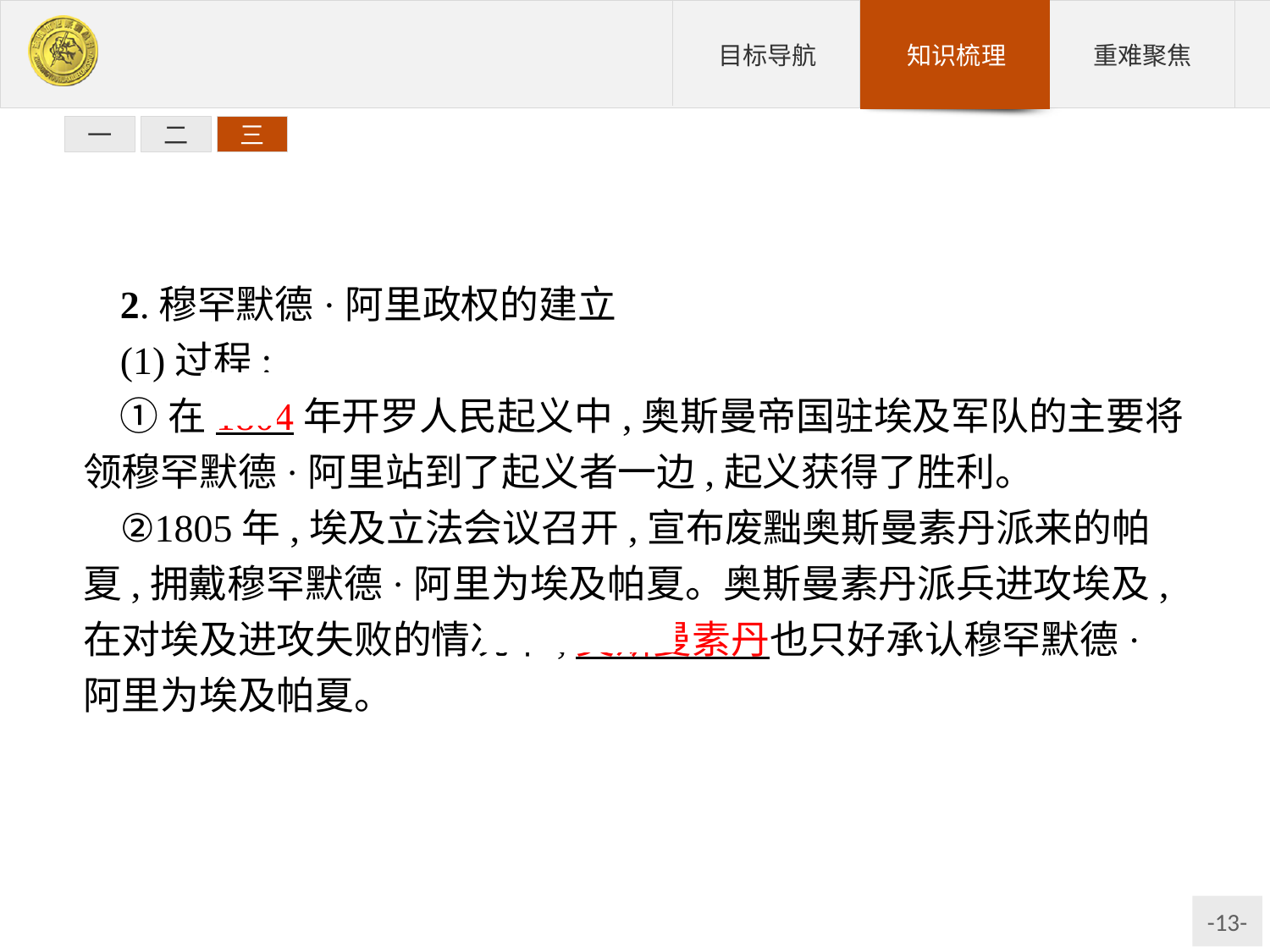

一
二
三
2.穆罕默德·阿里政权的建立
(1)过程:
①在1804年开罗人民起义中,奥斯曼帝国驻埃及军队的主要将领穆罕默德·阿里站到了起义者一边,起义获得了胜利。
②1805年,埃及立法会议召开,宣布废黜奥斯曼素丹派来的帕夏,拥戴穆罕默德·阿里为埃及帕夏。奥斯曼素丹派兵进攻埃及,在对埃及进攻失败的情况下,奥斯曼素丹也只好承认穆罕默德·阿里为埃及帕夏。